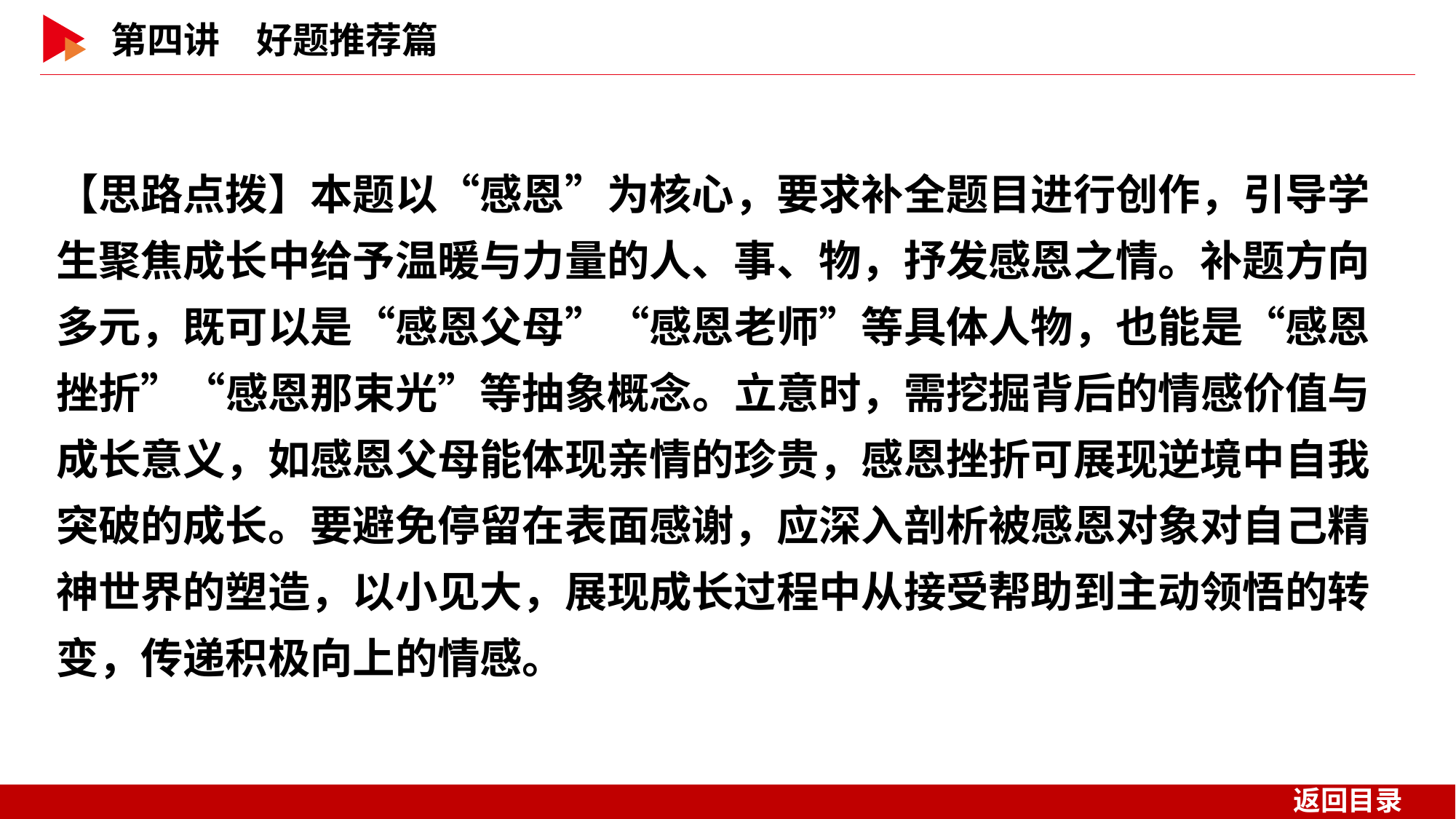

【思路点拨】本题以“感恩”为核心，要求补全题目进行创作，引导学生聚焦成长中给予温暖与力量的人、事、物，抒发感恩之情。补题方向多元，既可以是“感恩父母”“感恩老师”等具体人物，也能是“感恩挫折”“感恩那束光”等抽象概念。立意时，需挖掘背后的情感价值与成长意义，如感恩父母能体现亲情的珍贵，感恩挫折可展现逆境中自我突破的成长。要避免停留在表面感谢，应深入剖析被感恩对象对自己精神世界的塑造，以小见大，展现成长过程中从接受帮助到主动领悟的转变，传递积极向上的情感。